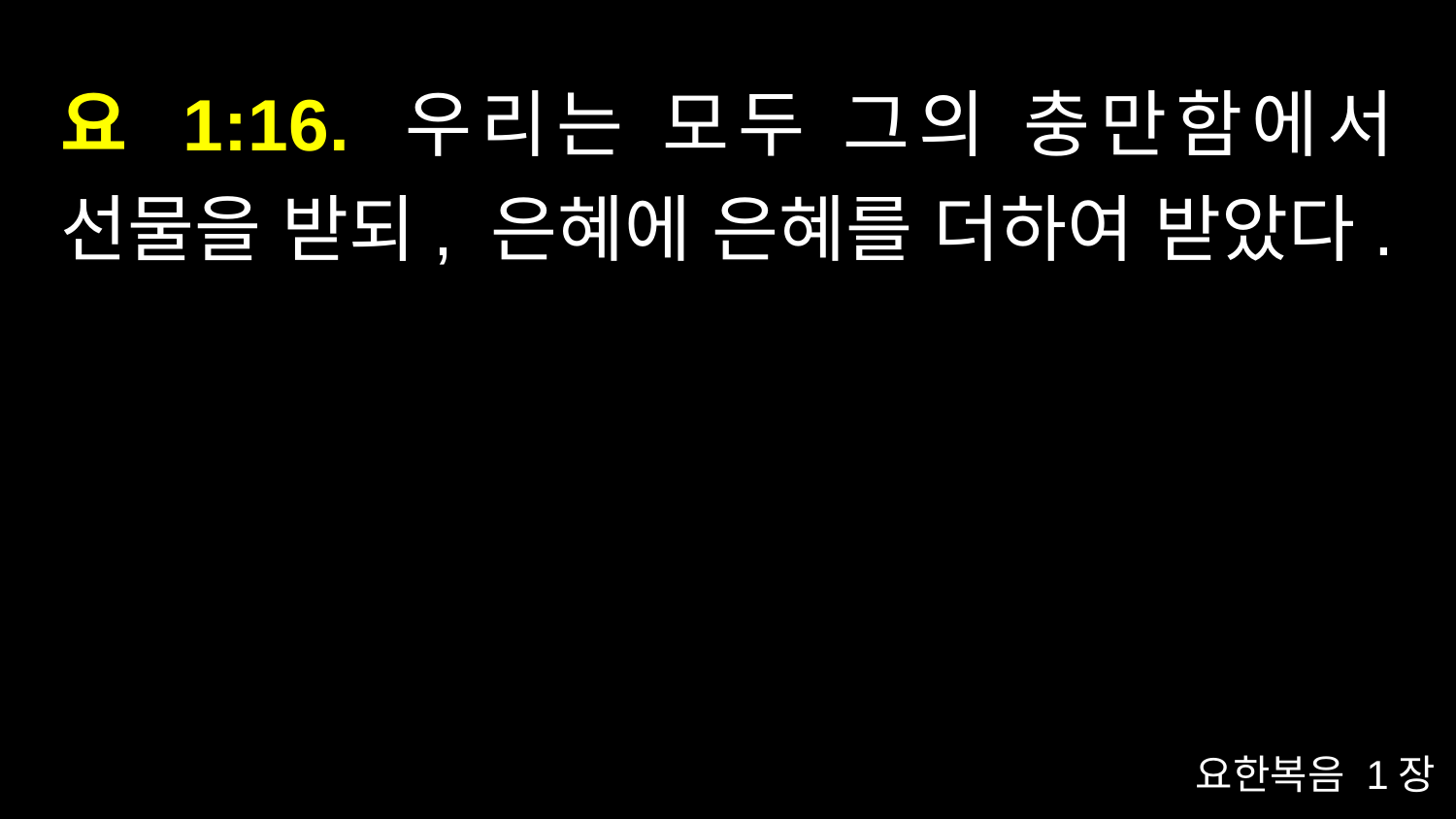

# 요 1:16. 우리는 모두 그의 충만함에서 선물을 받되, 은혜에 은혜를 더하여 받았다.
요한복음 1장